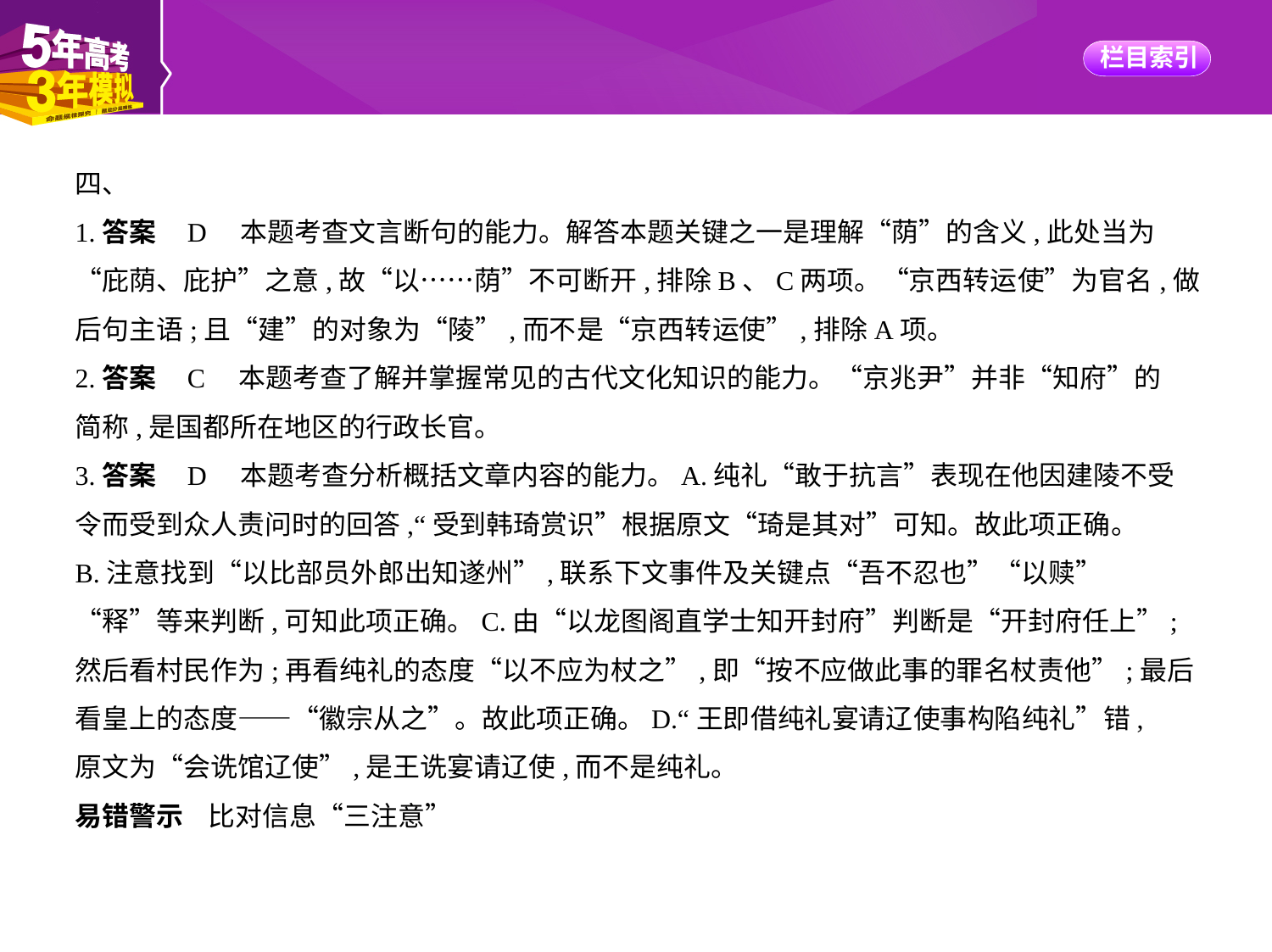

四、
1.答案    D    本题考查文言断句的能力。解答本题关键之一是理解“荫”的含义,此处当为
“庇荫、庇护”之意,故“以……荫”不可断开,排除B、C两项。“京西转运使”为官名,做
后句主语;且“建”的对象为“陵”,而不是“京西转运使”,排除A项。
2.答案    C　本题考查了解并掌握常见的古代文化知识的能力。“京兆尹”并非“知府”的
简称,是国都所在地区的行政长官。
3.答案    D　本题考查分析概括文章内容的能力。A.纯礼“敢于抗言”表现在他因建陵不受
令而受到众人责问时的回答,“受到韩琦赏识”根据原文“琦是其对”可知。故此项正确。
B.注意找到“以比部员外郎出知遂州”,联系下文事件及关键点“吾不忍也”“以赎”
“释”等来判断,可知此项正确。C.由“以龙图阁直学士知开封府”判断是“开封府任上”;
然后看村民作为;再看纯礼的态度“以不应为杖之”,即“按不应做此事的罪名杖责他”;最后
看皇上的态度——“徽宗从之”。故此项正确。D.“王即借纯礼宴请辽使事构陷纯礼”错,
原文为“会诜馆辽使”,是王诜宴请辽使,而不是纯礼。
易错警示    比对信息“三注意”